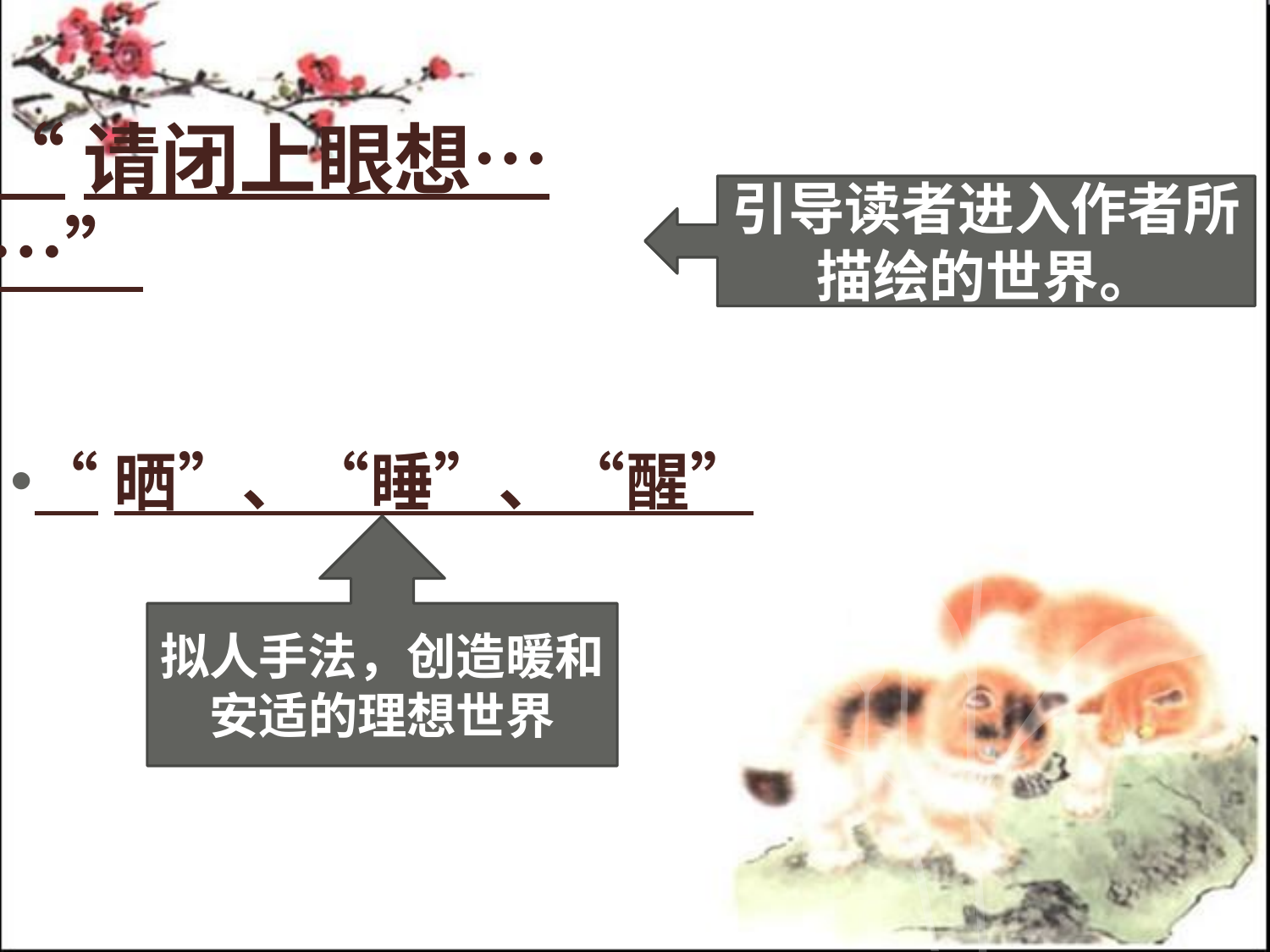

# “请闭上眼想……”
引导读者进入作者所描绘的世界。
“晒”、“睡”、“醒”
拟人手法，创造暖和安适的理想世界